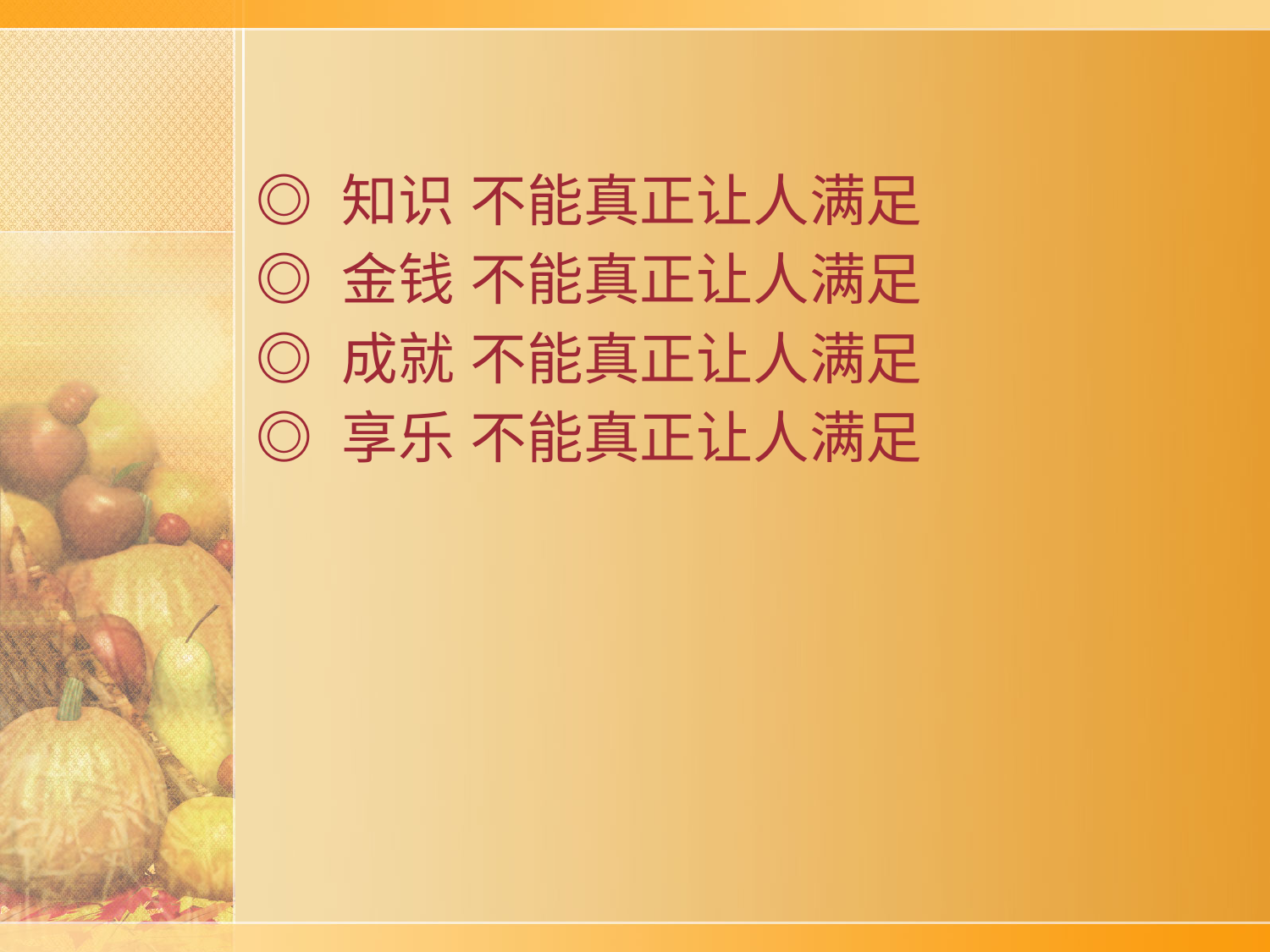

#
◎ 知识 不能真正让人满足
◎ 金钱 不能真正让人满足
◎ 成就 不能真正让人满足
◎ 享乐 不能真正让人满足